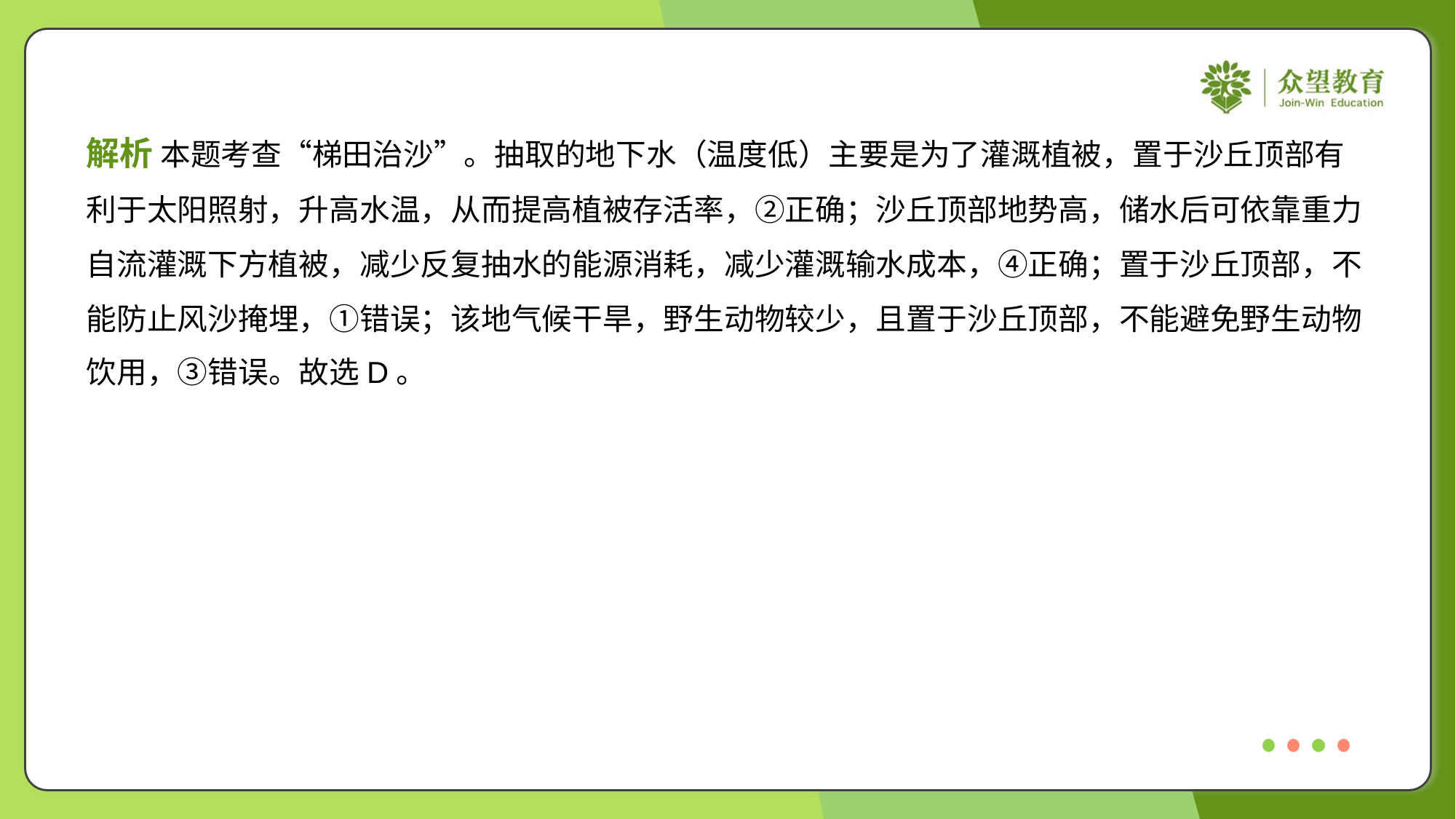

解析 本题考查“梯田治沙”。抽取的地下水（温度低）主要是为了灌溉植被，置于沙丘顶部有
利于太阳照射，升高水温，从而提高植被存活率，②正确；沙丘顶部地势高，储水后可依靠重力
自流灌溉下方植被，减少反复抽水的能源消耗，减少灌溉输水成本，④正确；置于沙丘顶部，不
能防止风沙掩埋，①错误；该地气候干旱，野生动物较少，且置于沙丘顶部，不能避免野生动物
饮用，③错误。故选D。